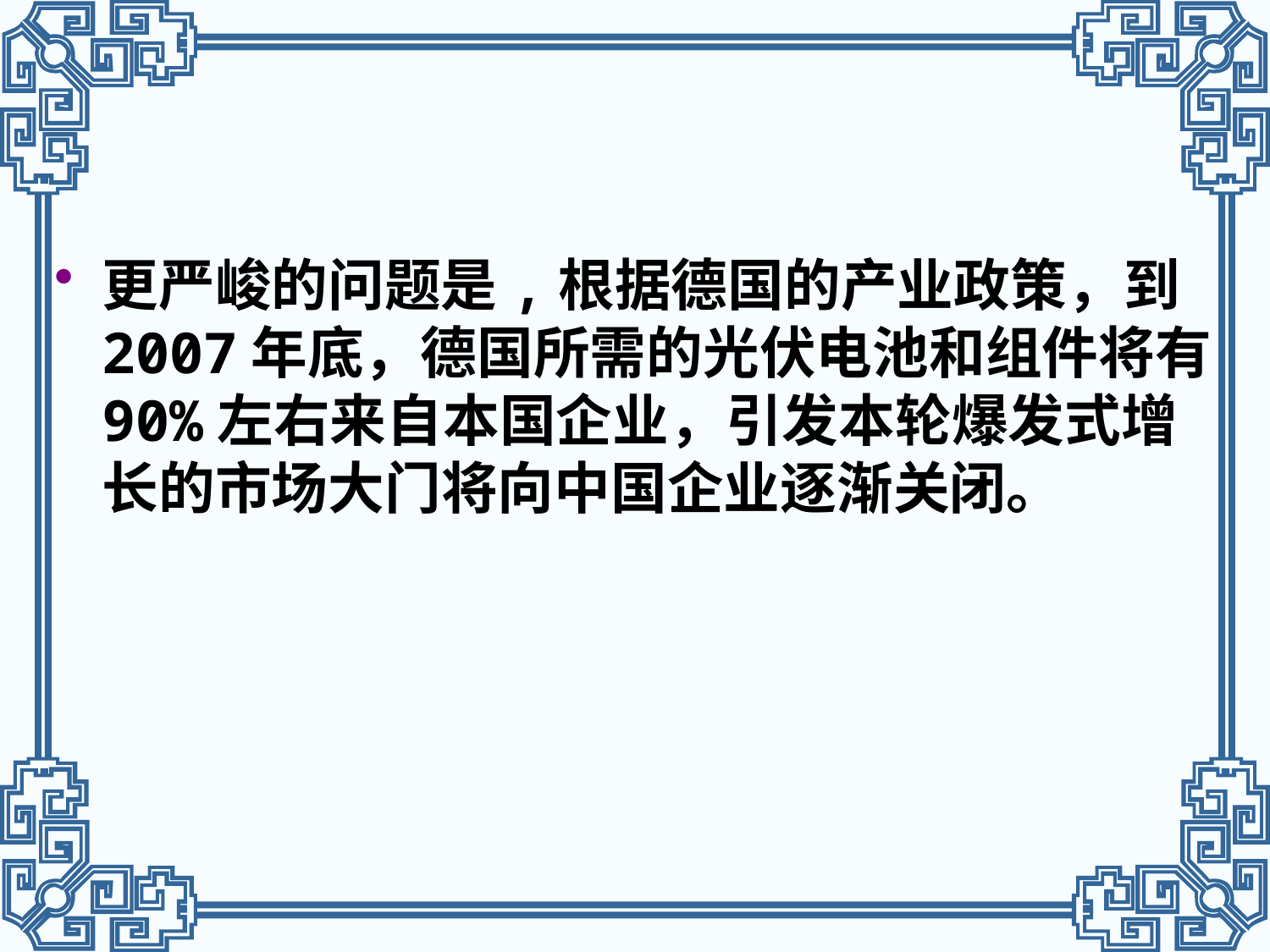

#
更严峻的问题是,根据德国的产业政策，到2007年底，德国所需的光伏电池和组件将有90%左右来自本国企业，引发本轮爆发式增长的市场大门将向中国企业逐渐关闭。